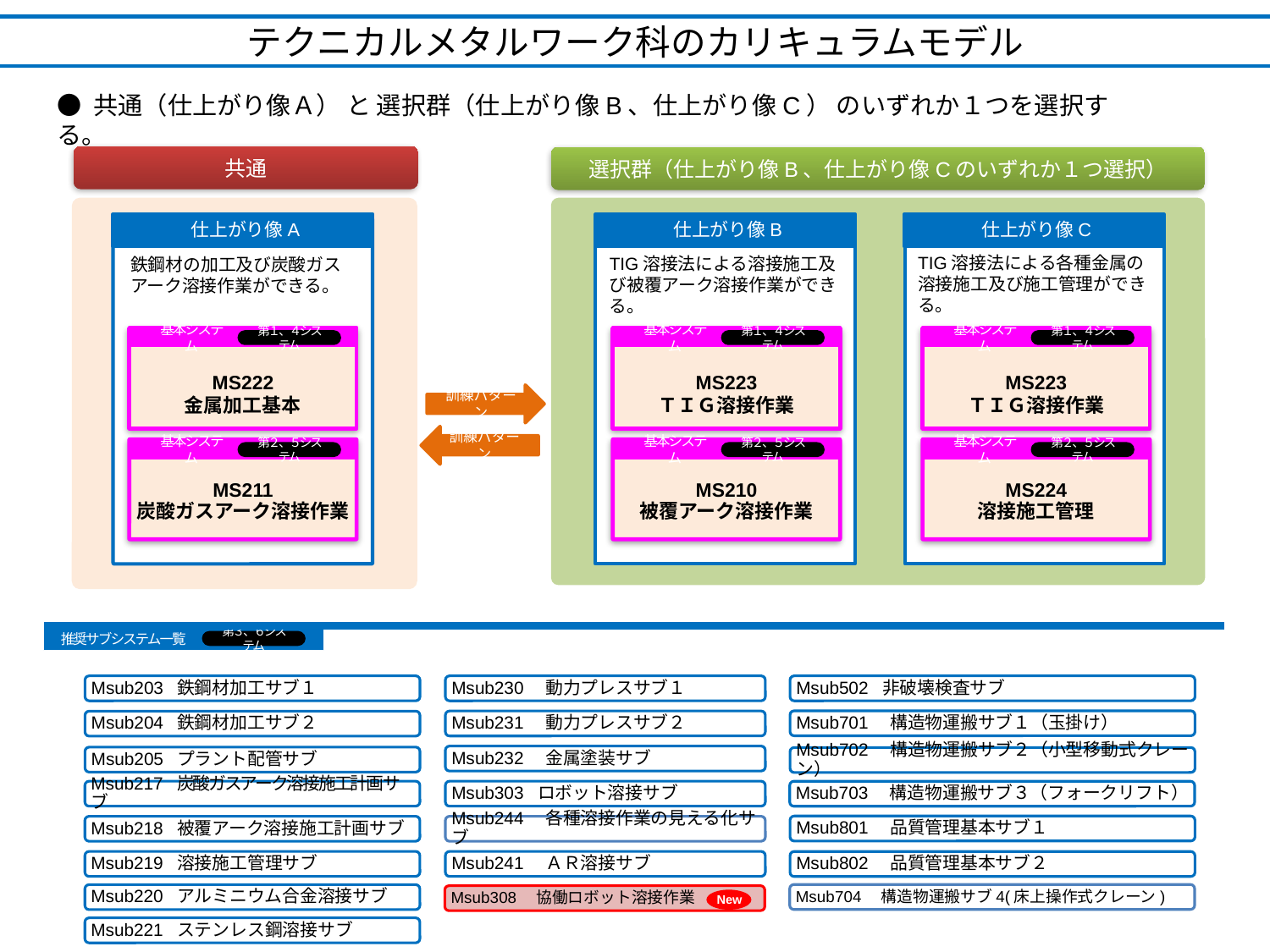

テクニカルメタルワーク科のカリキュラムモデル
● 共通（仕上がり像Ａ） と 選択群（仕上がり像B、仕上がり像C） のいずれか１つを選択する。
共通
選択群（仕上がり像B、仕上がり像Cのいずれか１つ選択）

仕上がり像A
仕上がり像B
仕上がり像C

TIG溶接法による各種金属の溶接施工及び施工管理ができる。
TIG溶接法による溶接施工及び被覆アーク溶接作業ができる。
鉄鋼材の加工及び炭酸ガスアーク溶接作業ができる。

基本システム

MS222
金属加工基本

MS211
炭酸ガスアーク溶接作業
第１、４システム

基本システム
第２、５システム

基本システム

MS223
ＴＩＧ溶接作業

MS210
被覆アーク溶接作業
第１、４システム

基本システム
第２、５システム

基本システム

MS223
ＴＩＧ溶接作業

MS224
溶接施工管理
第１、４システム

基本システム
第２、５システム
訓練パターン
訓練パターン

推奨サブシステム一覧
第３、６システム
Msub203  鉄鋼材加工サブ１
Msub230　動力プレスサブ１
Msub502  非破壊検査サブ
Msub701　構造物運搬サブ１（玉掛け）
Msub231　動力プレスサブ２
Msub204  鉄鋼材加工サブ２
Msub232　金属塗装サブ
Msub205  プラント配管サブ
Msub702　構造物運搬サブ２（小型移動式クレーン）
Msub217  炭酸ガスアーク溶接施工計画サブ
Msub303  ロボット溶接サブ
Msub703　構造物運搬サブ３（フォークリフト）
Msub801　品質管理基本サブ１
Msub218  被覆アーク溶接施工計画サブ
Msub244　各種溶接作業の見える化サブ
Msub219  溶接施工管理サブ
Msub241　ＡＲ溶接サブ
Msub802　品質管理基本サブ２
Msub704　構造物運搬サブ4(床上操作式クレーン)
Msub220  アルミニウム合金溶接サブ
New

Msub308　協働ロボット溶接作業
Msub221  ステンレス鋼溶接サブ